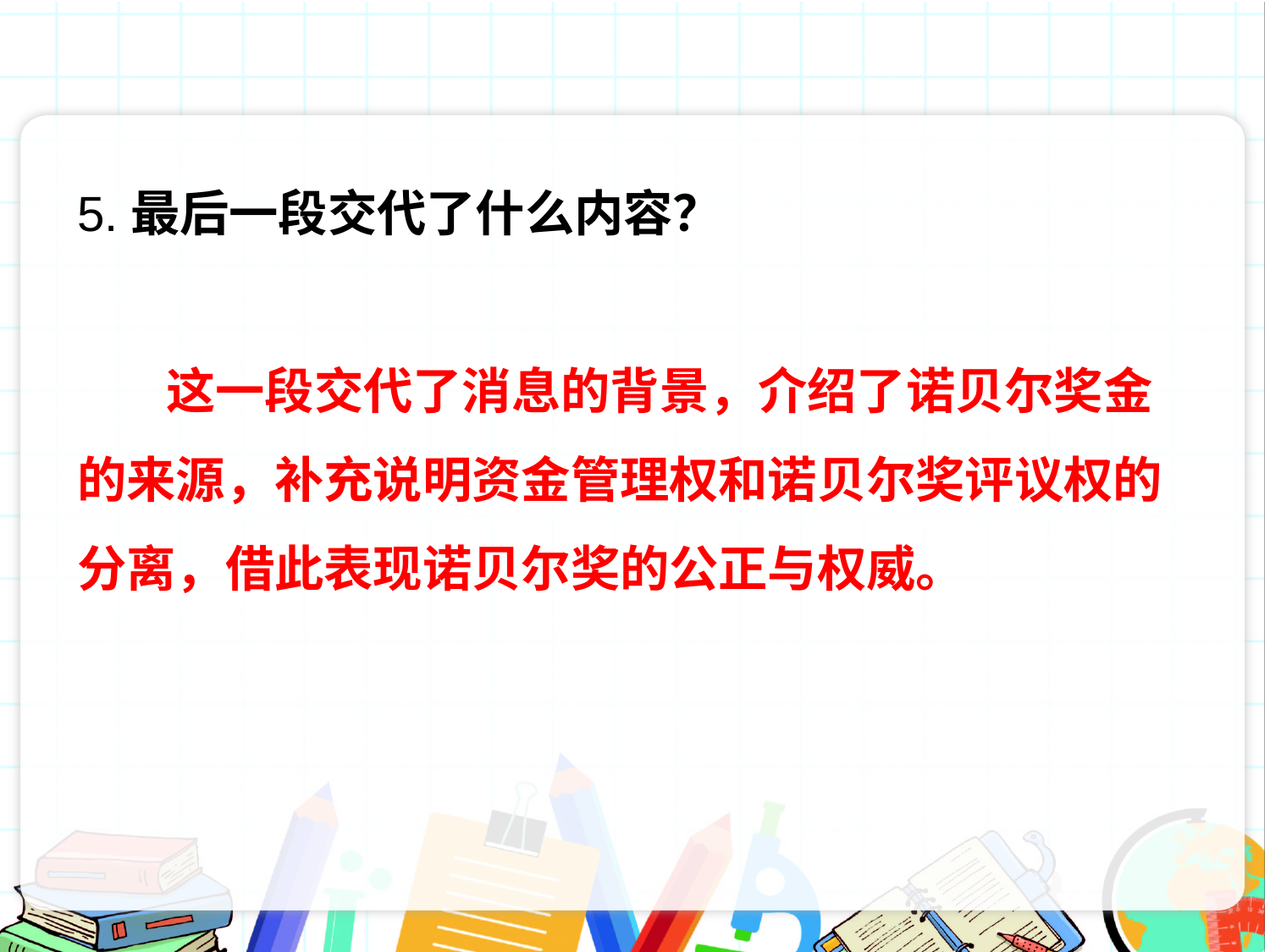

5.最后一段交代了什么内容？

       这一段交代了消息的背景，介绍了诺贝尔奖金的来源，补充说明资金管理权和诺贝尔奖评议权的分离，借此表现诺贝尔奖的公正与权威。